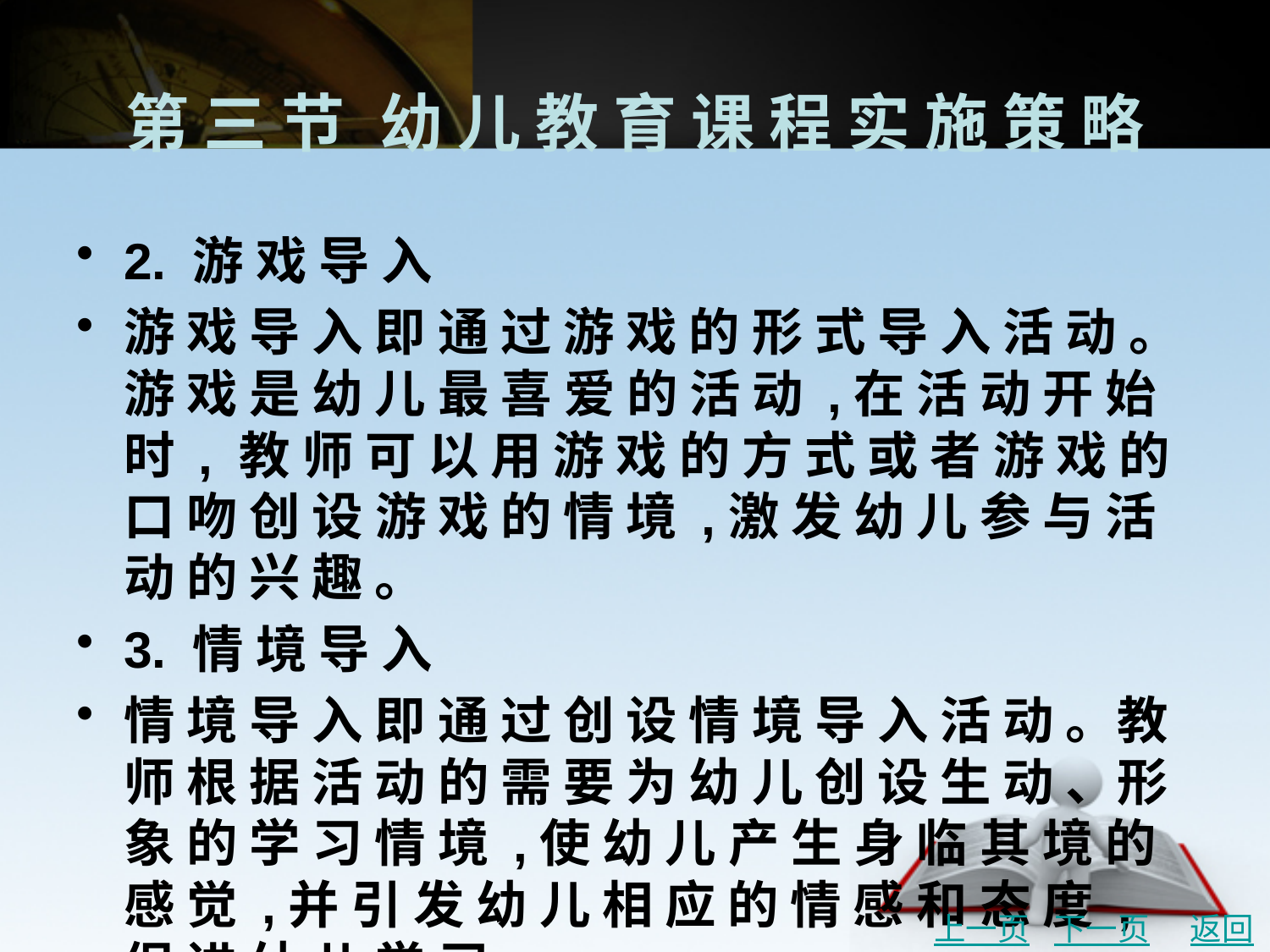

# 第 三 节	幼 儿 教 育 课 程 实 施 策 略
2. 游 戏 导 入
游 戏 导 入 即 通 过 游 戏 的 形 式 导 入 活 动 。游 戏 是 幼 儿 最 喜 爱 的 活 动 ,在 活 动 开 始 时 , 教 师 可 以 用 游 戏 的 方 式 或 者 游 戏 的 口 吻 创 设 游 戏 的 情 境 ,激 发 幼 儿 参 与 活 动 的 兴 趣 。
3. 情 境 导 入
情 境 导 入 即 通 过 创 设 情 境 导 入 活 动 。教 师 根 据 活 动 的 需 要 为 幼 儿 创 设 生 动 、形 象 的 学 习 情 境 ,使 幼 儿 产 生 身 临 其 境 的 感 觉 ,并 引 发 幼 儿 相 应 的 情 感 和 态 度 ,促 进 幼 儿 学 习 。
4. 问 题 导 入
问 题 导 入 即 利 用 问 题 引 发 幼 儿 的 学 习 与 活 动 愿 望 , 包 括 直 接 问 题 导 入 、 悬 念 导 入 等 策 略 。

上一页
下一页
返回